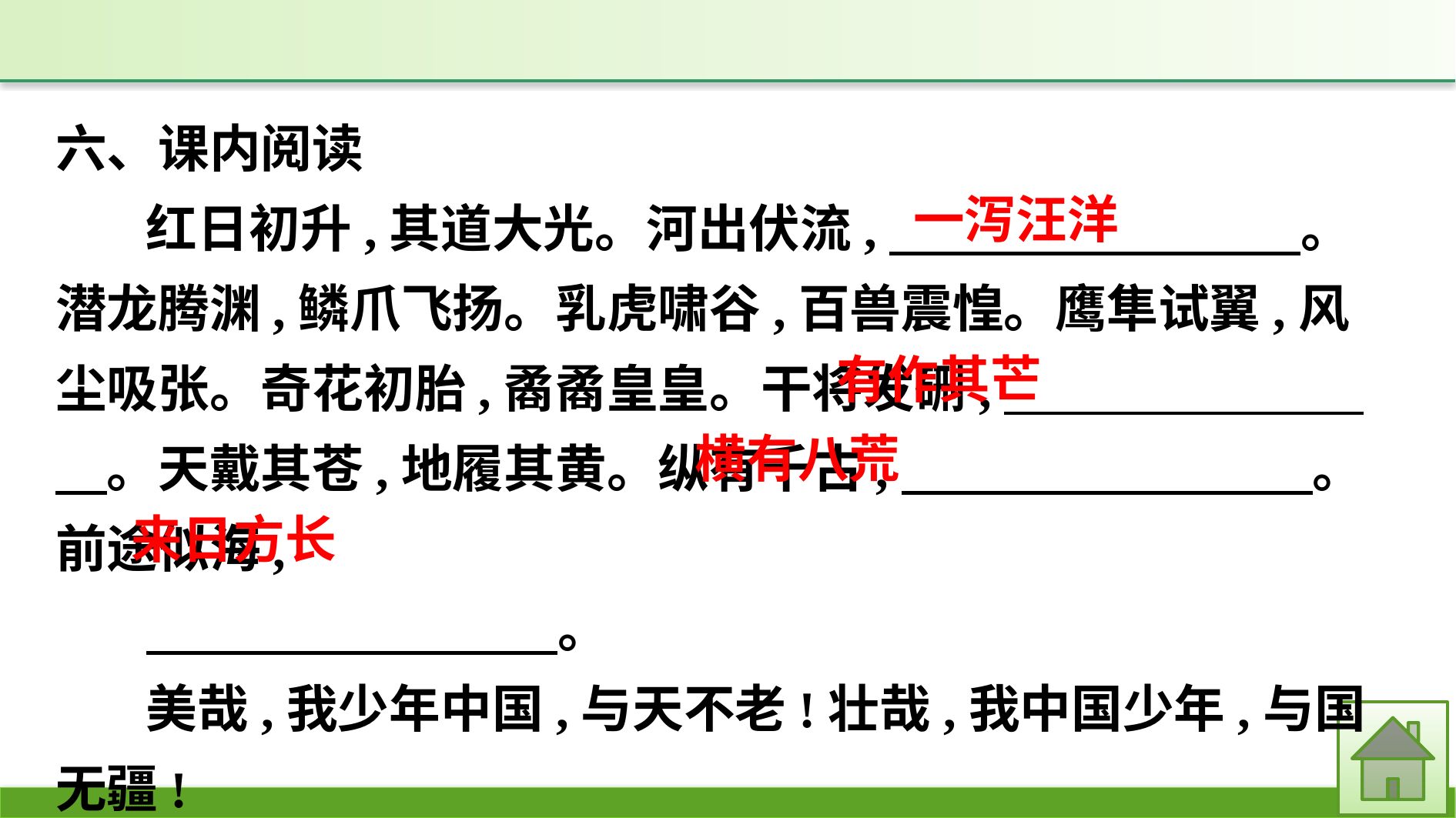

六、课内阅读
红日初升,其道大光。河出伏流,　　　　　　　　。潜龙腾渊,鳞爪飞扬。乳虎啸谷,百兽震惶。鹰隼试翼,风尘吸张。奇花初胎,矞矞皇皇。干将发硎,　　　　　　　　。天戴其苍,地履其黄。纵有千古,　　　　　　　　。前途似海,
　　　　　　　　。
美哉,我少年中国,与天不老!壮哉,我中国少年,与国无疆!
1.把选文中横线上的内容补充完整。
一泻汪洋
有作其芒
横有八荒
来日方长